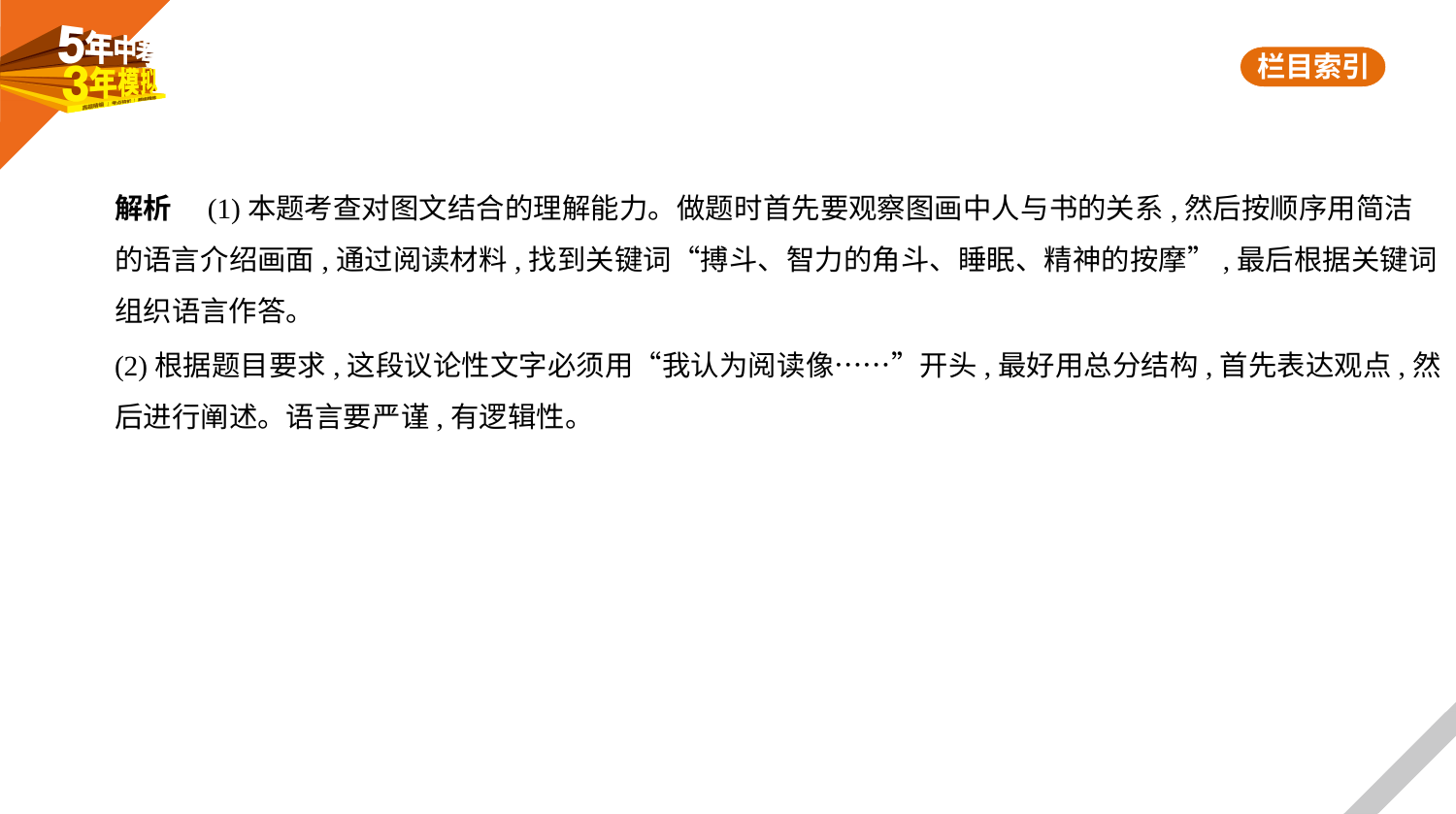

解析　(1)本题考查对图文结合的理解能力。做题时首先要观察图画中人与书的关系,然后按顺序用简洁
的语言介绍画面,通过阅读材料,找到关键词“搏斗、智力的角斗、睡眠、精神的按摩”,最后根据关键词
组织语言作答。
(2)根据题目要求,这段议论性文字必须用“我认为阅读像……”开头,最好用总分结构,首先表达观点,然
后进行阐述。语言要严谨,有逻辑性。